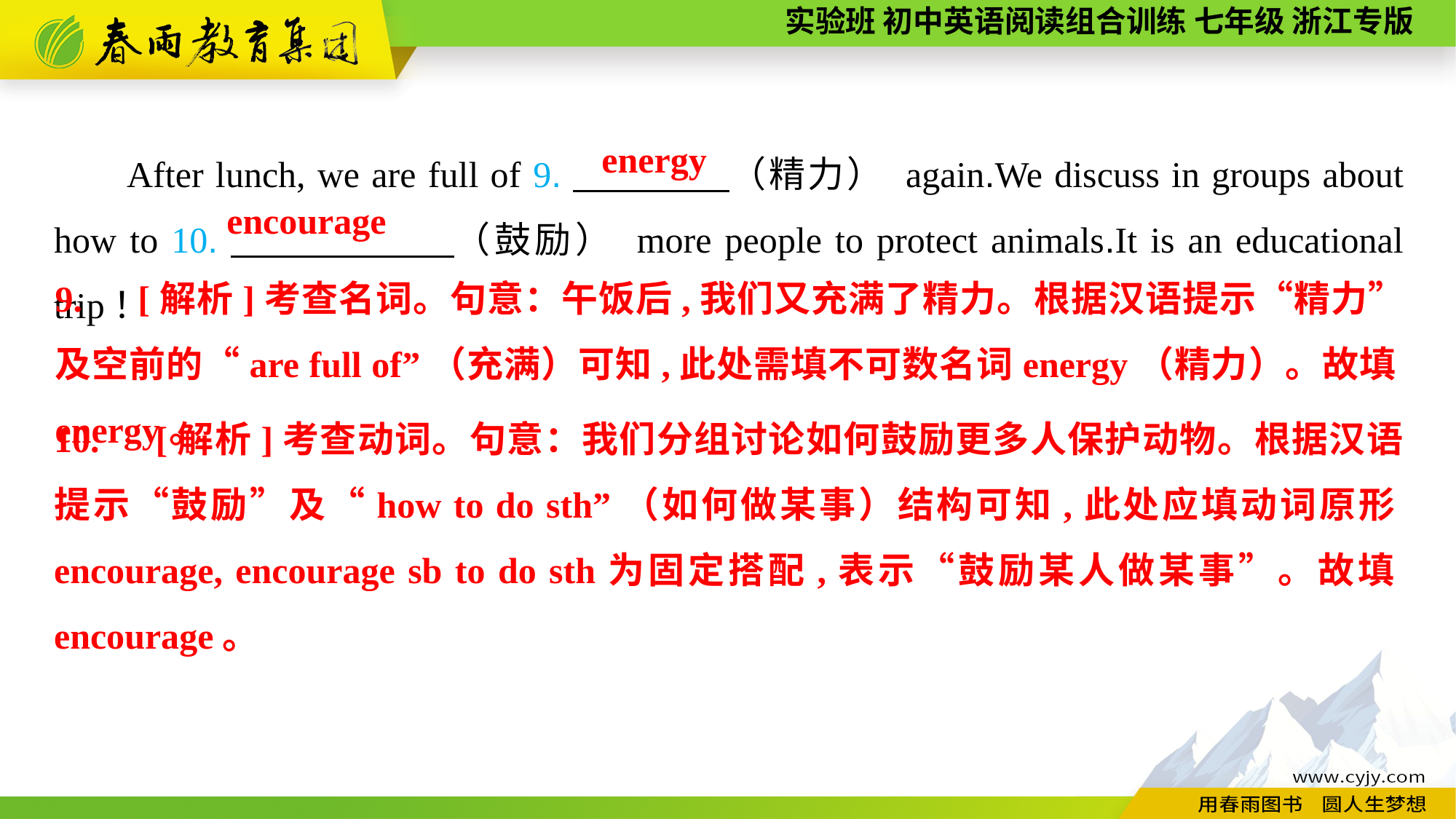

After lunch, we are full of 9.　　　　（精力） again.We discuss in groups about how to 10.　　　　     （鼓励） more people to protect animals.It is an educational trip！
energy
encourage
9.　[解析]考查名词。句意：午饭后,我们又充满了精力。根据汉语提示“精力”及空前的“are full of”（充满）可知,此处需填不可数名词energy（精力）。故填energy。
10.　[解析]考查动词。句意：我们分组讨论如何鼓励更多人保护动物。根据汉语提示“鼓励”及“how to do sth”（如何做某事）结构可知,此处应填动词原形encourage, encourage sb to do sth为固定搭配,表示“鼓励某人做某事”。故填encourage。